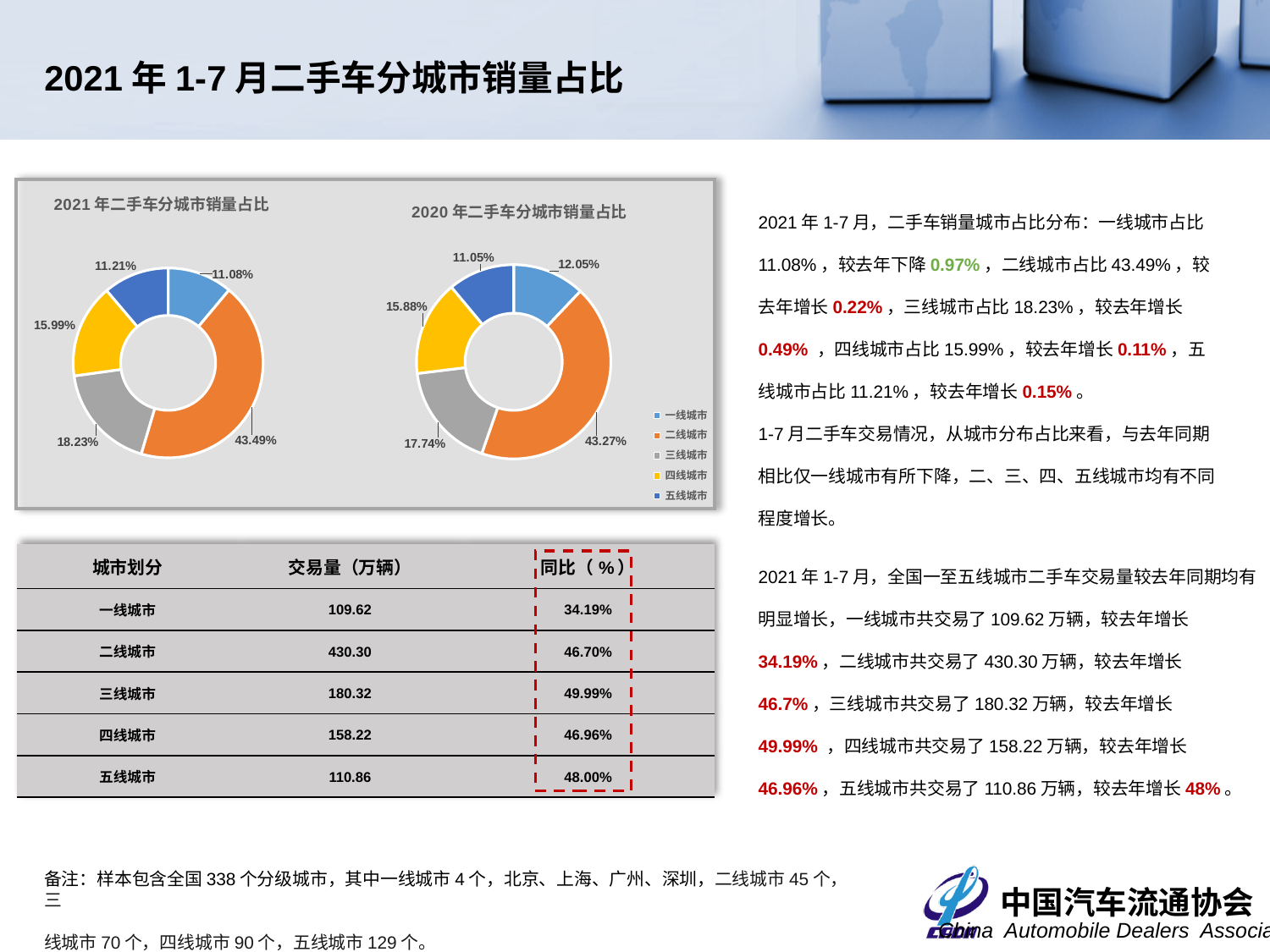

2021年1-7月二手车分城市销量占比

### Chart: 2021年二手车分城市销量占比

| Category |  |
|---|---|
| 一线城市 | 0.11080725638114307 |
| 二线城市 | 0.43494145655457445 |
| 三线城市 | 0.18226334295976115 |
| 四线城市 | 0.1599301382326194 |
| 五线城市 | 0.11205780587190196 |

### Chart: 2020年二手车分城市销量占比

| Category |  |
|---|---|
| 一线城市 | 0.1205289868393603 |
| 二线城市 | 0.4327404588239078 |
| 三线城市 | 0.1773728234162071 |
| 四线城市 | 0.15884594990393833 |
| 五线城市 | 0.11051178101658646 |
2021年1-7月，二手车销量城市占比分布：一线城市占比11.08%，较去年下降0.97%，二线城市占比43.49%，较去年增长0.22%，三线城市占比18.23%，较去年增长0.49% ，四线城市占比15.99%，较去年增长0.11%，五线城市占比11.21%，较去年增长0.15%。
1-7月二手车交易情况，从城市分布占比来看，与去年同期相比仅一线城市有所下降，二、三、四、五线城市均有不同程度增长。
2021年1-7月，全国一至五线城市二手车交易量较去年同期均有明显增长，一线城市共交易了109.62万辆，较去年增长34.19%，二线城市共交易了430.30万辆，较去年增长46.7%，三线城市共交易了180.32万辆，较去年增长49.99% ，四线城市共交易了158.22万辆，较去年增长46.96%，五线城市共交易了110.86万辆，较去年增长48%。
| 城市划分 | 交易量（万辆） | 同比（%） |
| --- | --- | --- |
| 一线城市 | 109.62 | 34.19% |
| 二线城市 | 430.30 | 46.70% |
| 三线城市 | 180.32 | 49.99% |
| 四线城市 | 158.22 | 46.96% |
| 五线城市 | 110.86 | 48.00% |

备注：样本包含全国338个分级城市，其中一线城市4个，北京、上海、广州、深圳，二线城市45个，三

线城市70个，四线城市90个，五线城市129个。